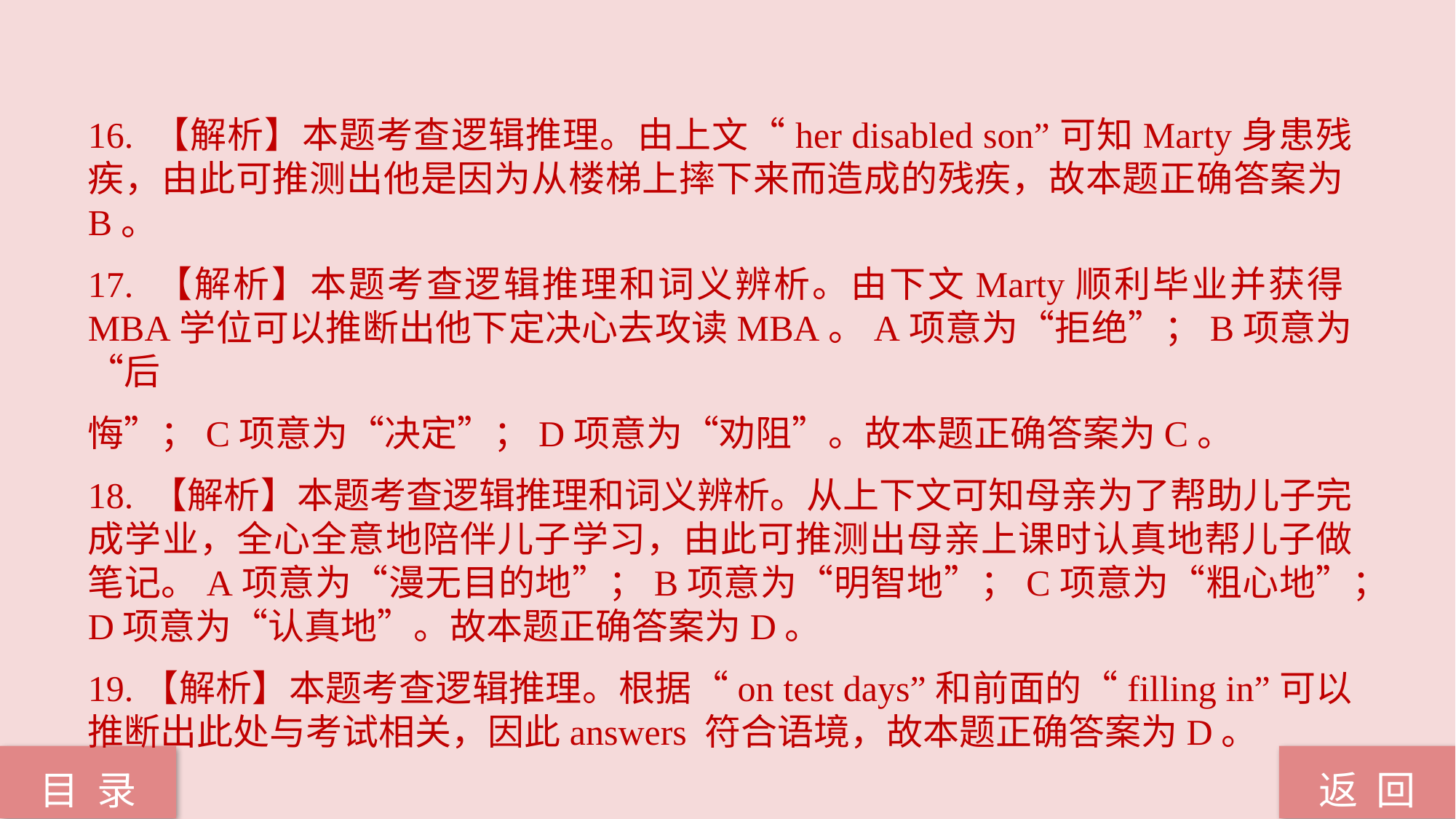

16. 【解析】本题考查逻辑推理。由上文“her disabled son”可知Marty身患残疾，由此可推测出他是因为从楼梯上摔下来而造成的残疾，故本题正确答案为B。
17. 【解析】本题考查逻辑推理和词义辨析。由下文Marty顺利毕业并获得MBA学位可以推断出他下定决心去攻读MBA。A项意为“拒绝”；B项意为“后
悔”；C项意为“决定”；D项意为“劝阻”。故本题正确答案为C。
18. 【解析】本题考查逻辑推理和词义辨析。从上下文可知母亲为了帮助儿子完成学业，全心全意地陪伴儿子学习，由此可推测出母亲上课时认真地帮儿子做笔记。A项意为“漫无目的地”；B项意为“明智地”；C项意为“粗心地”；D项意为“认真地”。故本题正确答案为D。
19.【解析】本题考查逻辑推理。根据“on test days”和前面的“filling in”可以推断出此处与考试相关，因此answers 符合语境，故本题正确答案为D。
返  回